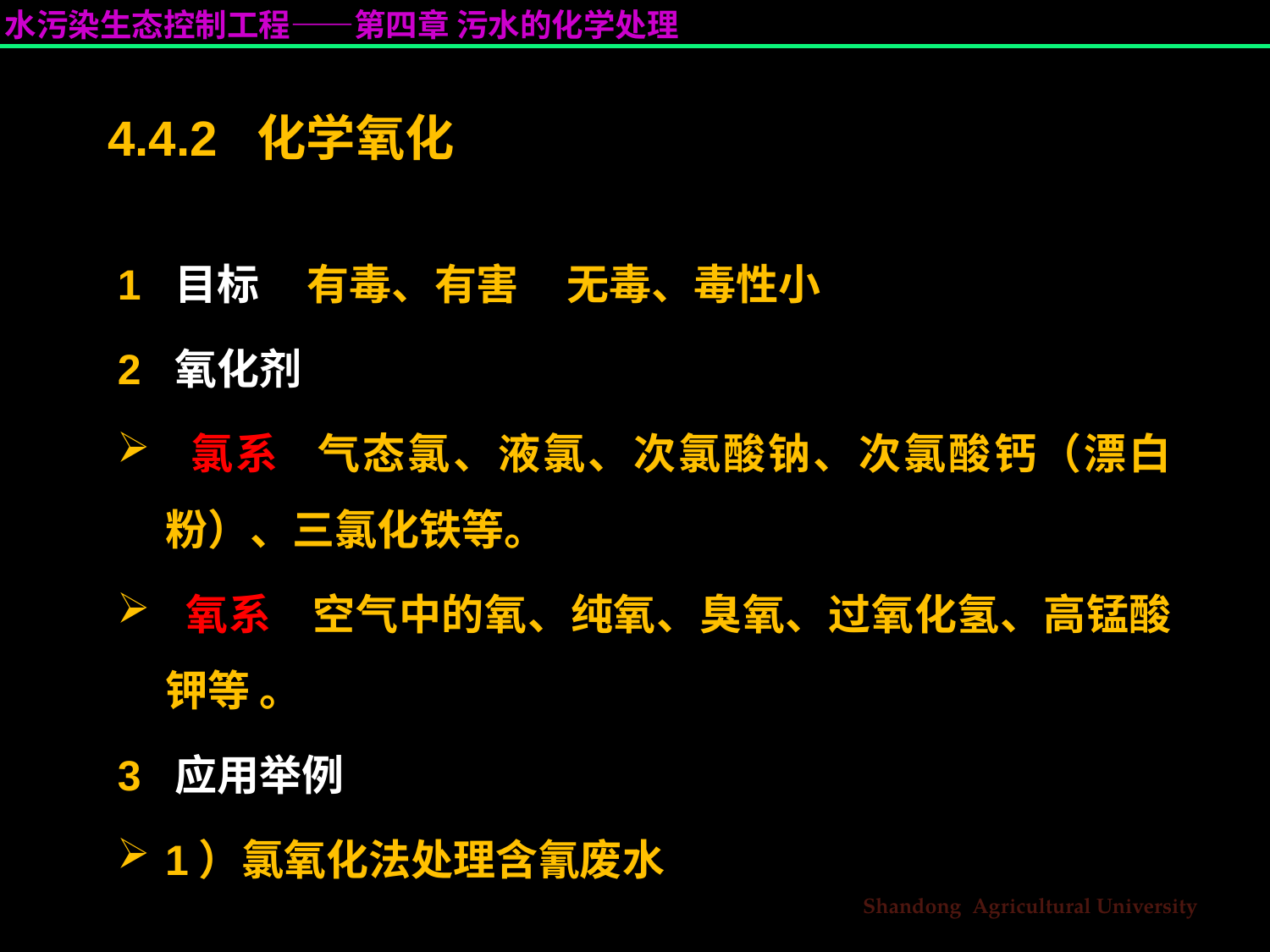

# 4.4.2  化学氧化
1  目标     有毒、有害     无毒、毒性小
2  氧化剂
 氯系   气态氯、液氯、次氯酸钠、次氯酸钙（漂白粉）、三氯化铁等。
 氧系    空气中的氧、纯氧、臭氧、过氧化氢、高锰酸钾等 。
3  应用举例
1）氯氧化法处理含氰废水